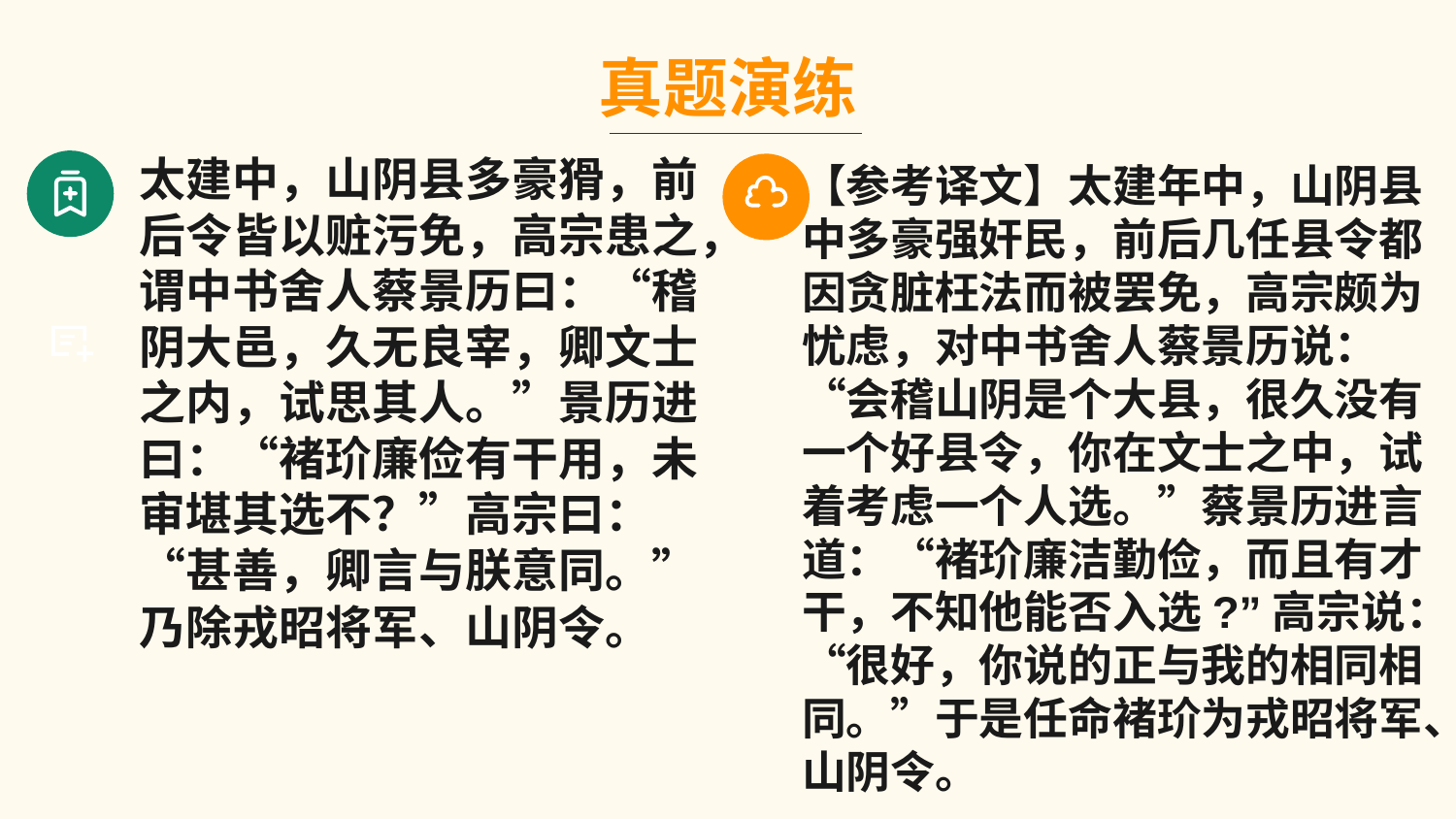

真题演练
太建中，山阴县多豪猾，前后令皆以赃污免，高宗患之，谓中书舍人蔡景历曰：“稽阴大邑，久无良宰，卿文士之内，试思其人。”景历进曰：“褚玠廉俭有干用，未审堪其选不？”高宗曰：“甚善，卿言与朕意同。”乃除戎昭将军、山阴令。

【参考译文】太建年中，山阴县中多豪强奸民，前后几任县令都因贪脏枉法而被罢免，高宗颇为忧虑，对中书舍人蔡景历说：“会稽山阴是个大县，很久没有一个好县令，你在文士之中，试着考虑一个人选。”蔡景历进言道：“褚玠廉洁勤俭，而且有才干，不知他能否入选?”高宗说：“很好，你说的正与我的相同相同。”于是任命褚玠为戎昭将军、山阴令。